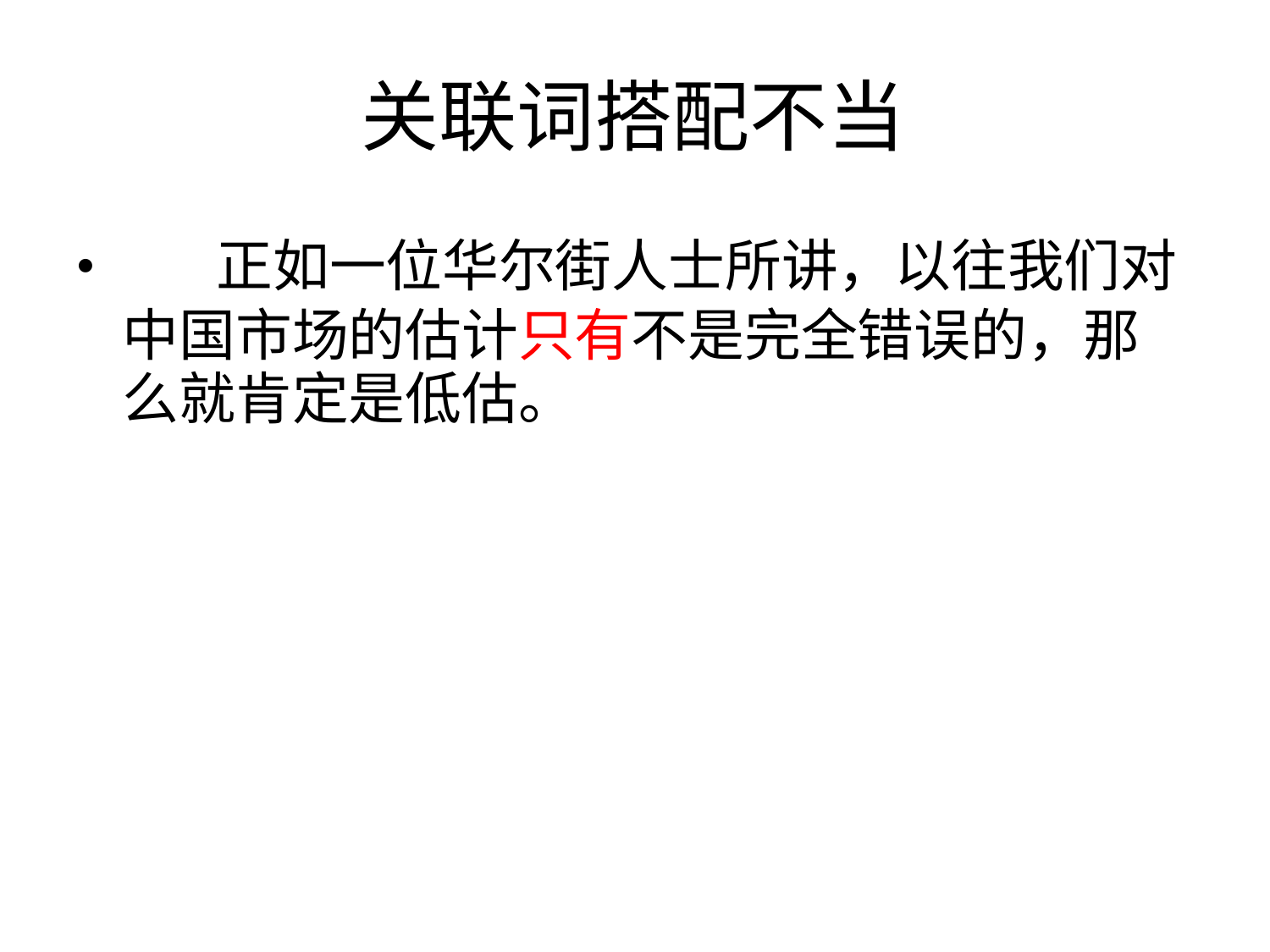

关联词搭配不当
•
	正如一位华尔街人士所讲，以往我们对
中国市场的估计只有不是完全错误的，那
么就肯定是低估。